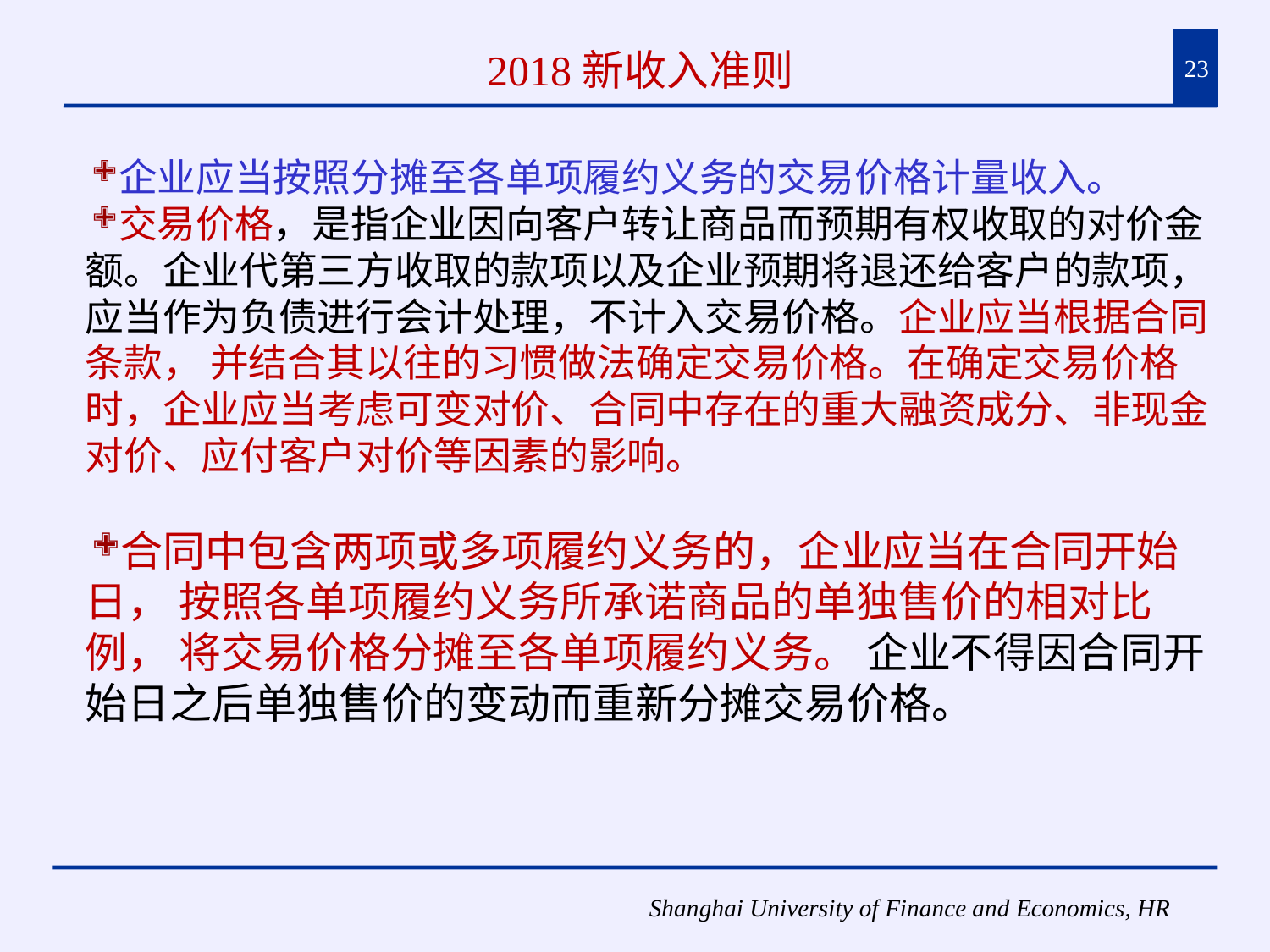

# 2018新收入准则
23
企业应当按照分摊至各单项履约义务的交易价格计量收入。
交易价格，是指企业因向客户转让商品而预期有权收取的对价金额。企业代第三方收取的款项以及企业预期将退还给客户的款项，应当作为负债进行会计处理，不计入交易价格。企业应当根据合同条款， 并结合其以往的习惯做法确定交易价格。在确定交易价格时，企业应当考虑可变对价、合同中存在的重大融资成分、非现金对价、应付客户对价等因素的影响。

合同中包含两项或多项履约义务的，企业应当在合同开始日， 按照各单项履约义务所承诺商品的单独售价的相对比例， 将交易价格分摊至各单项履约义务。 企业不得因合同开始日之后单独售价的变动而重新分摊交易价格。